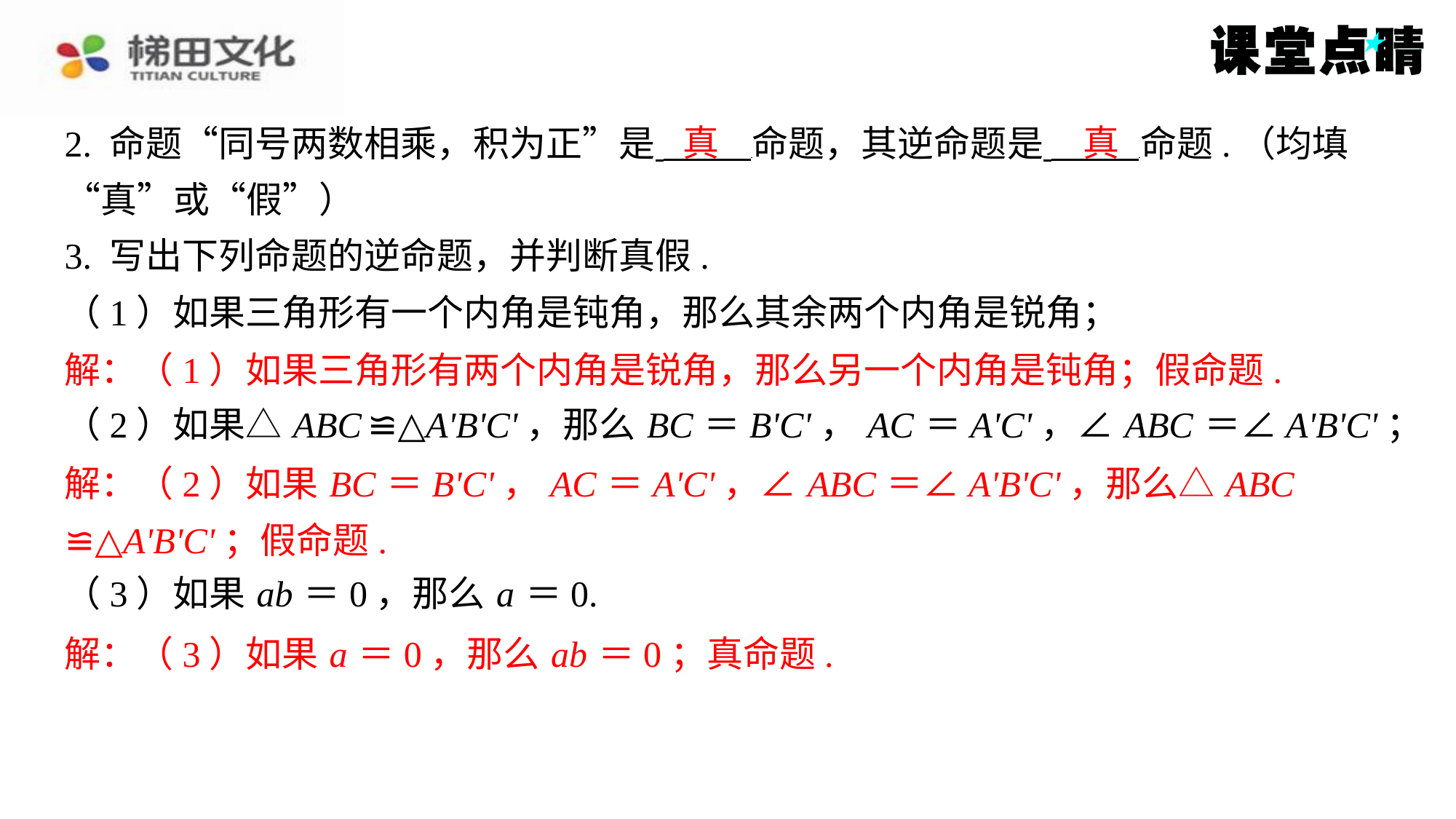

真
真
2. 命题“同号两数相乘，积为正”是               命题，其逆命题是               命题.（均填
“真”或“假”）
3. 写出下列命题的逆命题，并判断真假.
（1）如果三角形有一个内角是钝角，那么其余两个内角是锐角；
解：（1）如果三角形有两个内角是锐角，那么另一个内角是钝角；假命题.
（2）如果△ ABC ≌△A'B'C'，那么 BC ＝B'C'， AC ＝A'C'，∠ ABC ＝∠A'B'C'；
解：（2）如果 BC ＝B'C'， AC ＝A'C'，∠ ABC ＝∠A'B'C'，那么△ ABC
≌△A'B'C'；假命题.
（3）如果 ab ＝0，那么 a ＝0.
解：（3）如果 a ＝0，那么 ab ＝0；真命题.
解：（1）如果三角形有两个内角是锐角，那么另一个内角是钝角；假命题.
解：（2）如果 BC ＝B'C'， AC ＝A'C'，∠ ABC ＝∠A'B'C'，那么△ ABC
≌△A'B'C'；假命题.
解：（3）如果 a ＝0，那么 ab ＝0；真命题.